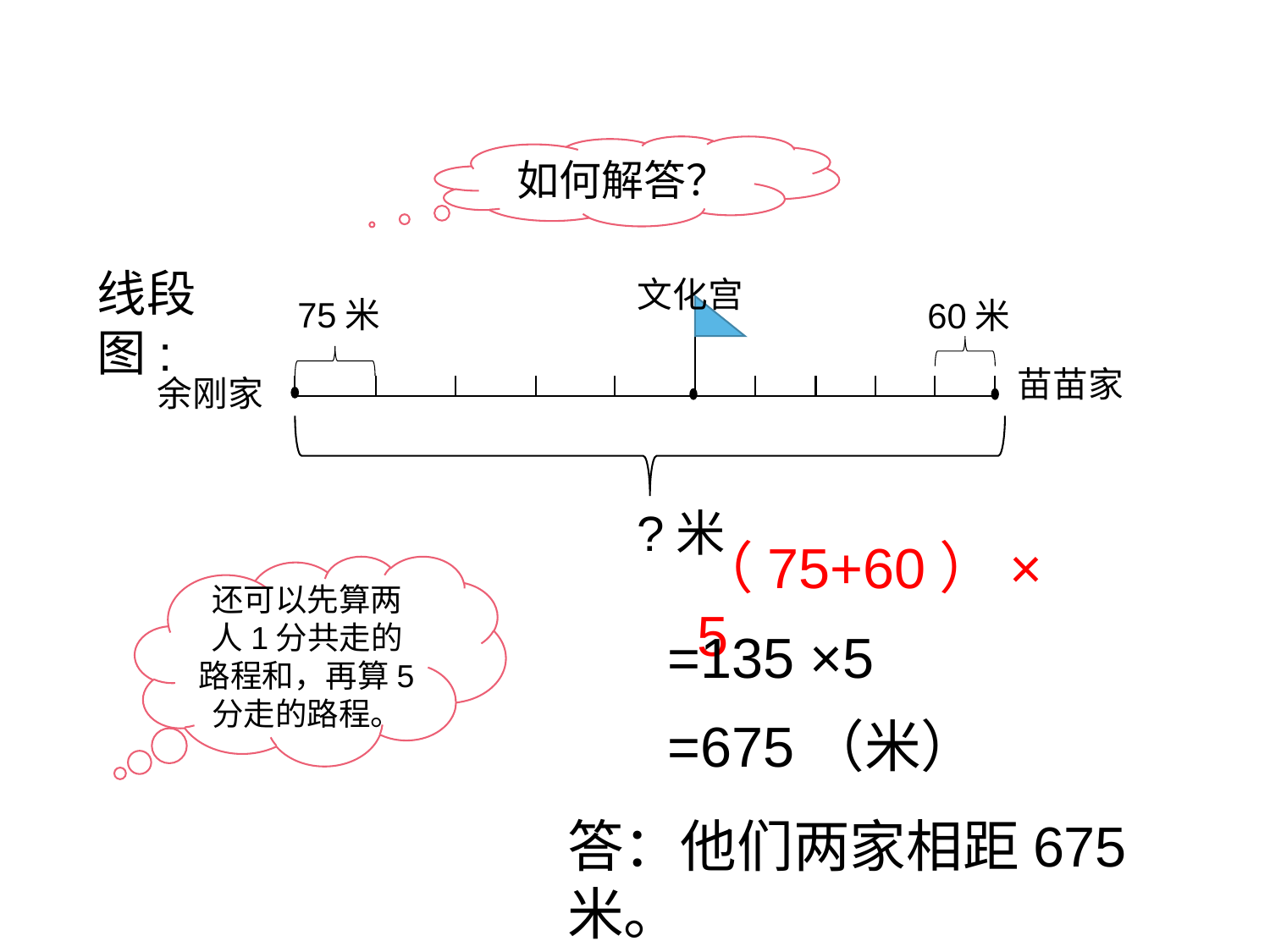

如何解答？
线段图:
文化宫
75米
60米

苗苗家
余刚家

  ?米

（75+60）×5
还可以先算两人1分共走的路程和，再算5分走的路程。
=135 ×5
=675（米）
答：他们两家相距675米。